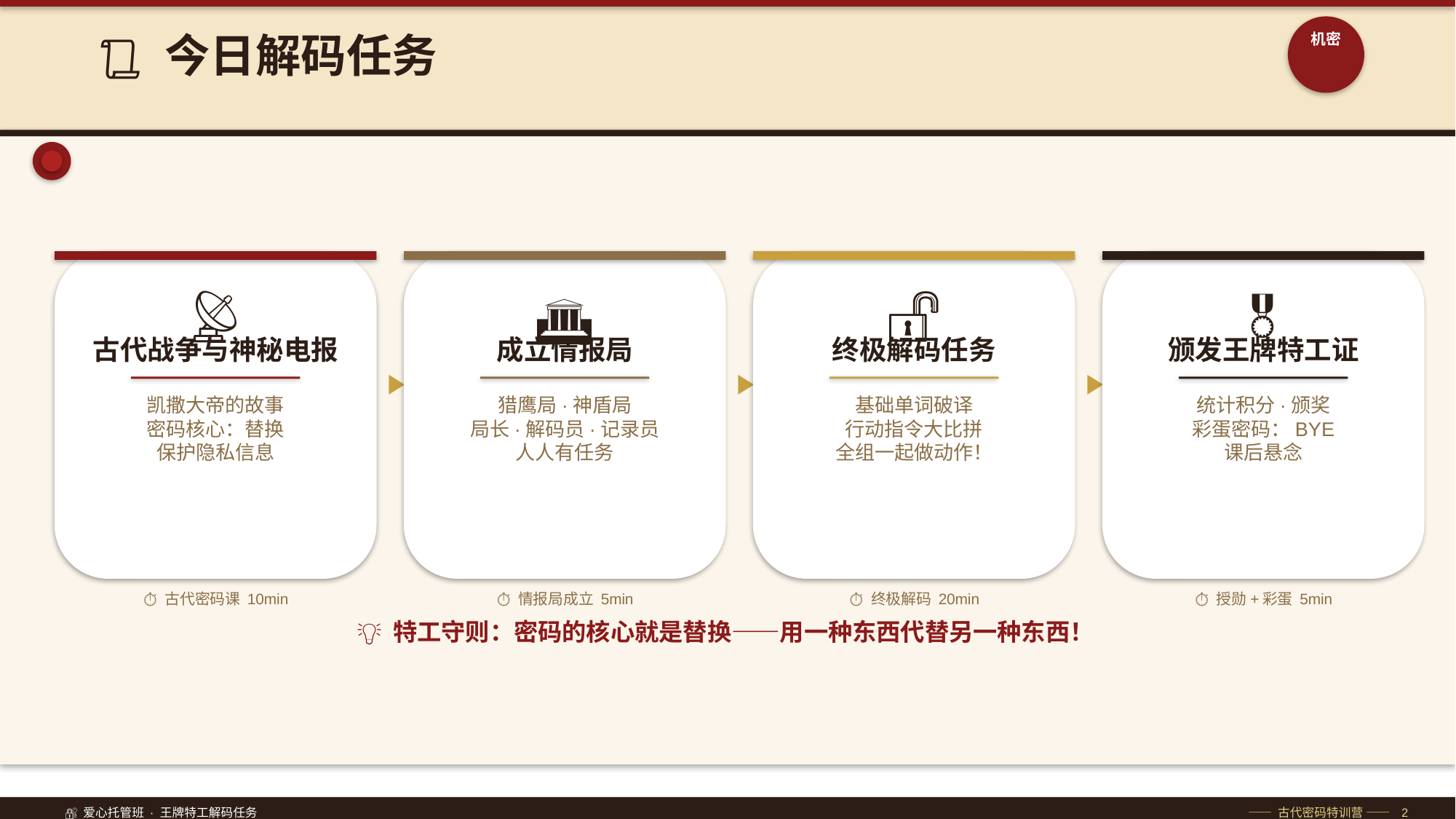

📜 今日解码任务
机密

📡
🏛️
🔓
🎖️
古代战争与神秘电报
成立情报局
终极解码任务
颁发王牌特工证
▶
▶
▶

凯撒大帝的故事
密码核心：替换
保护隐私信息
猎鹰局·神盾局
局长·解码员·记录员
人人有任务
基础单词破译
行动指令大比拼
全组一起做动作！
统计积分·颁奖
彩蛋密码：BYE
课后悬念
⏱ 古代密码课 10min
⏱ 情报局成立 5min
⏱ 终极解码 20min
⏱ 授勋+彩蛋 5min
💡 特工守则：密码的核心就是替换——用一种东西代替另一种东西！

🔐 爱心托管班 · 王牌特工解码任务
—— 古代密码特训营 ——   2